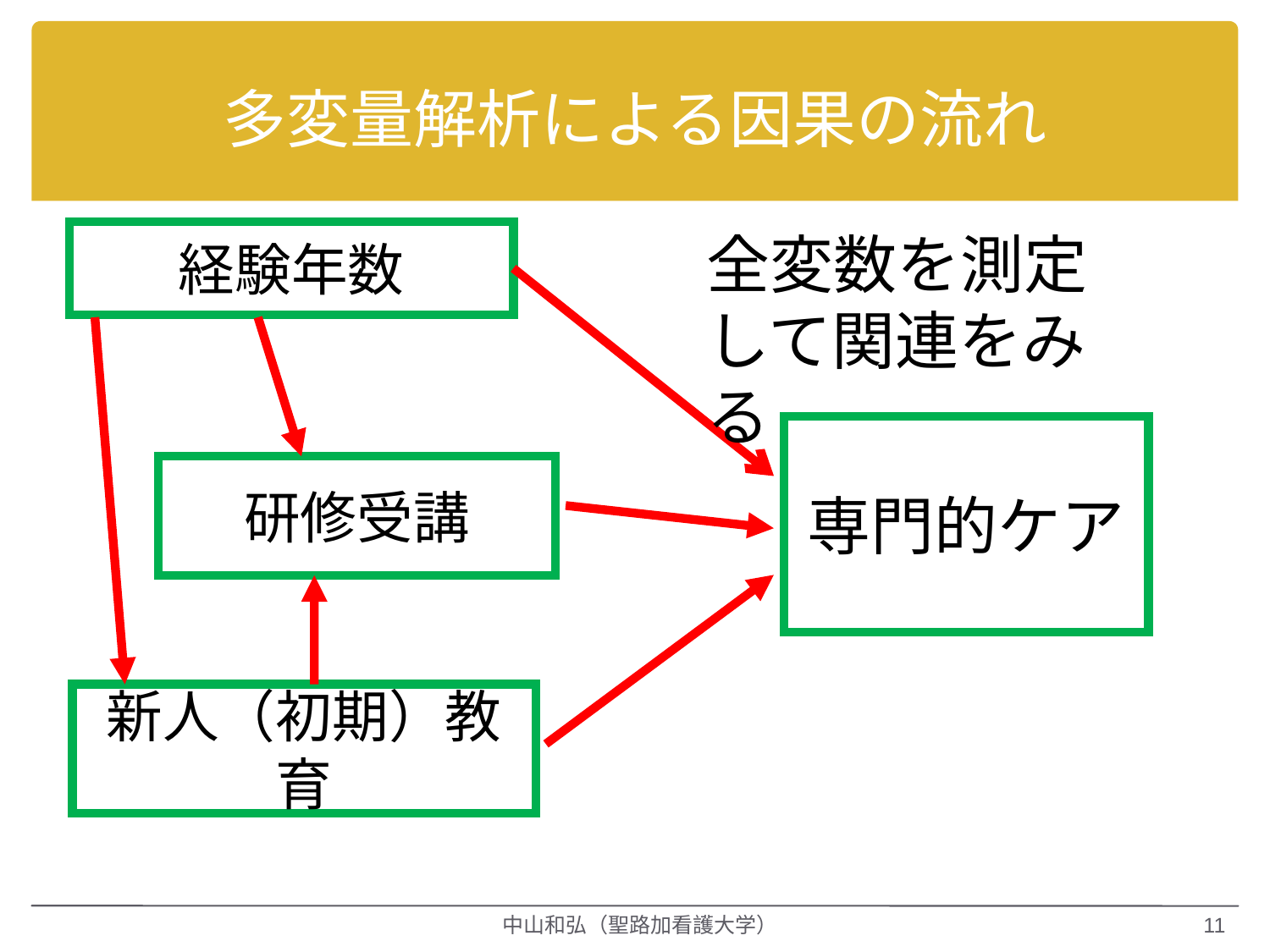

# 多変量解析による因果の流れ
全変数を測定して関連をみる
経験年数
専門的ケア
研修受講

新人（初期）教育

中山和弘（聖路加看護大学）
11